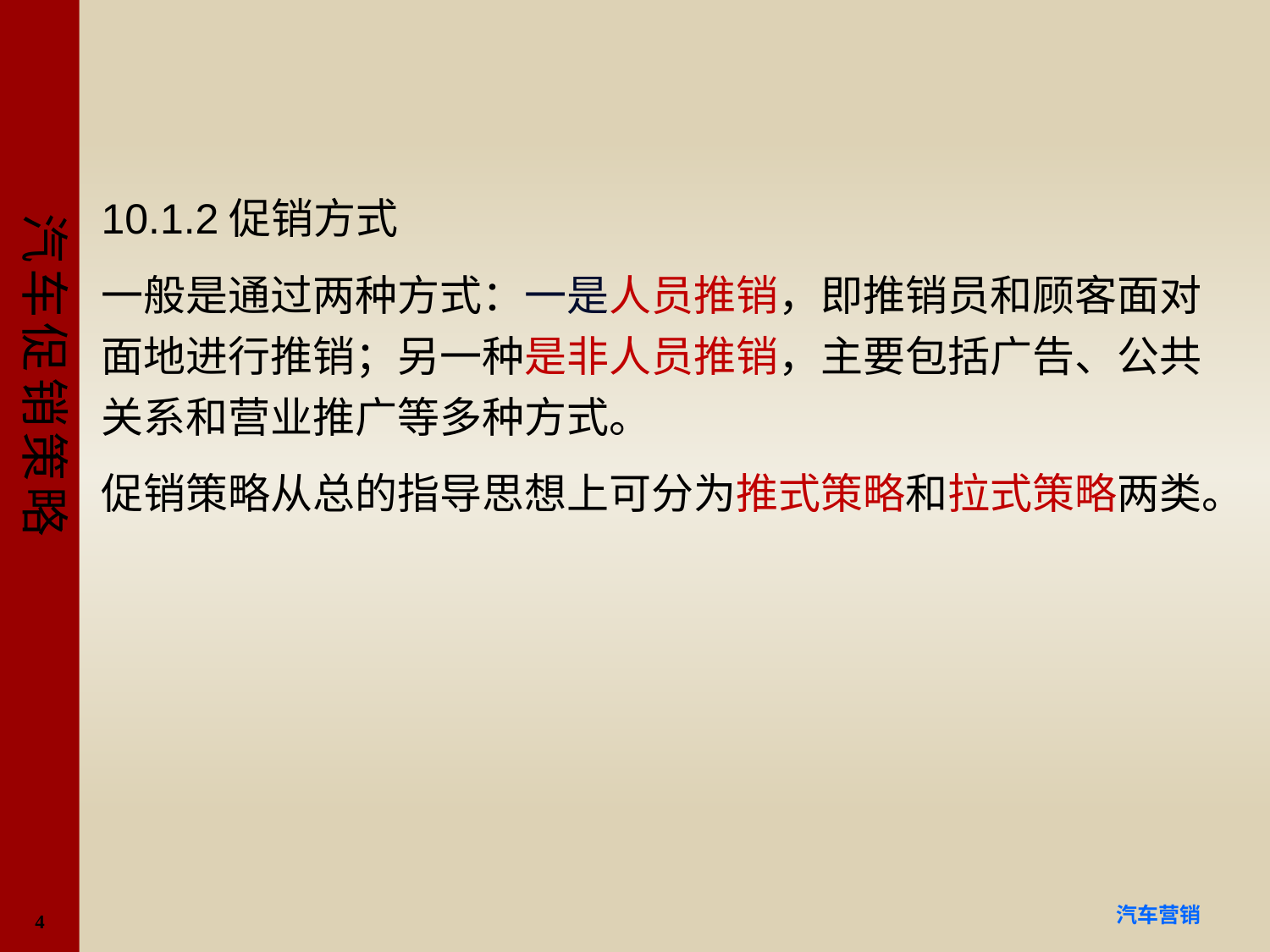

#
10.1.2促销方式
一般是通过两种方式：一是人员推销，即推销员和顾客面对面地进行推销；另一种是非人员推销，主要包括广告、公共关系和营业推广等多种方式。
促销策略从总的指导思想上可分为推式策略和拉式策略两类。

4